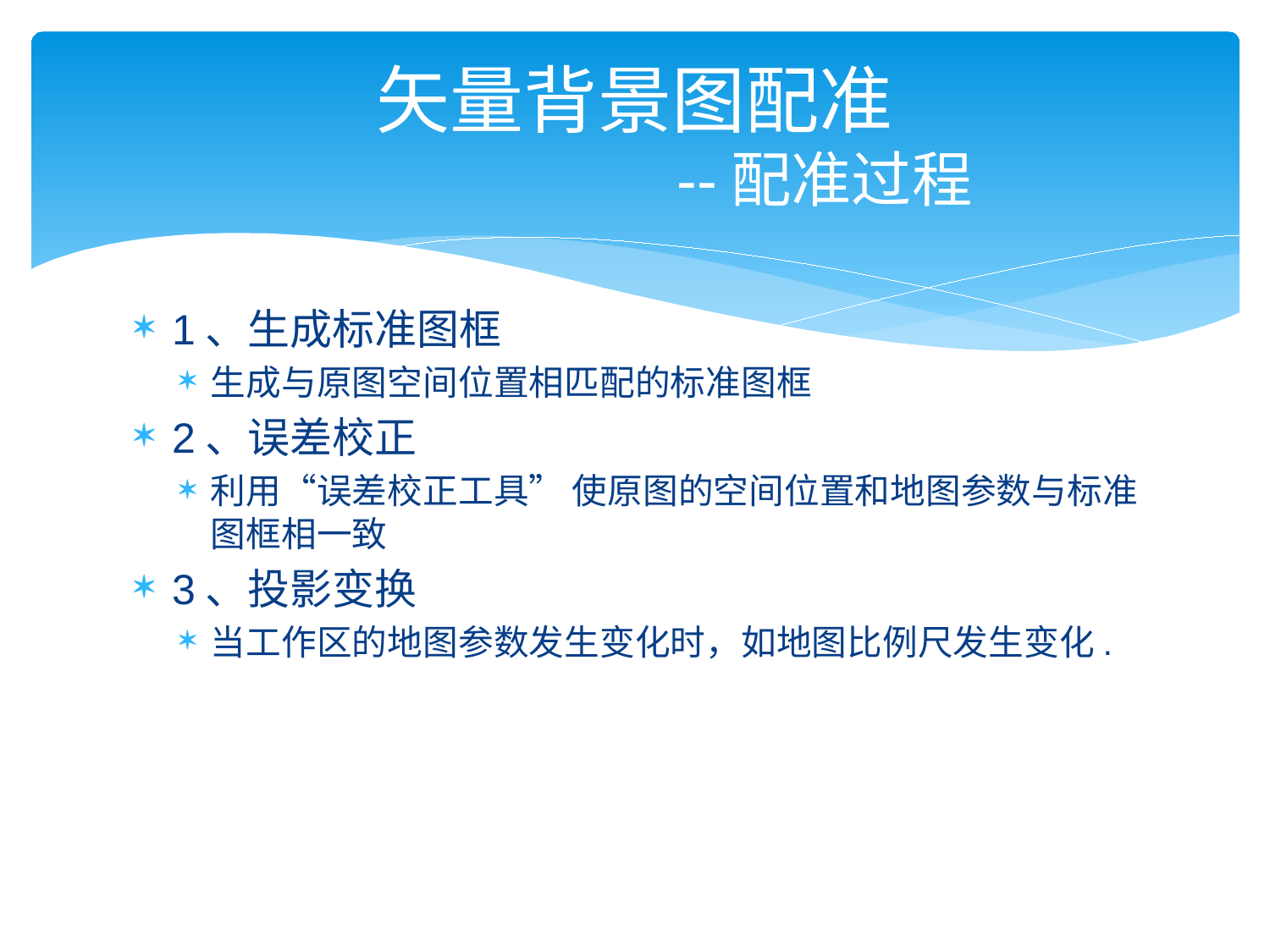

# 矢量背景图配准 --配准过程
1、生成标准图框
生成与原图空间位置相匹配的标准图框
2、误差校正
利用“误差校正工具” 使原图的空间位置和地图参数与标准图框相一致
3、投影变换
当工作区的地图参数发生变化时，如地图比例尺发生变化.